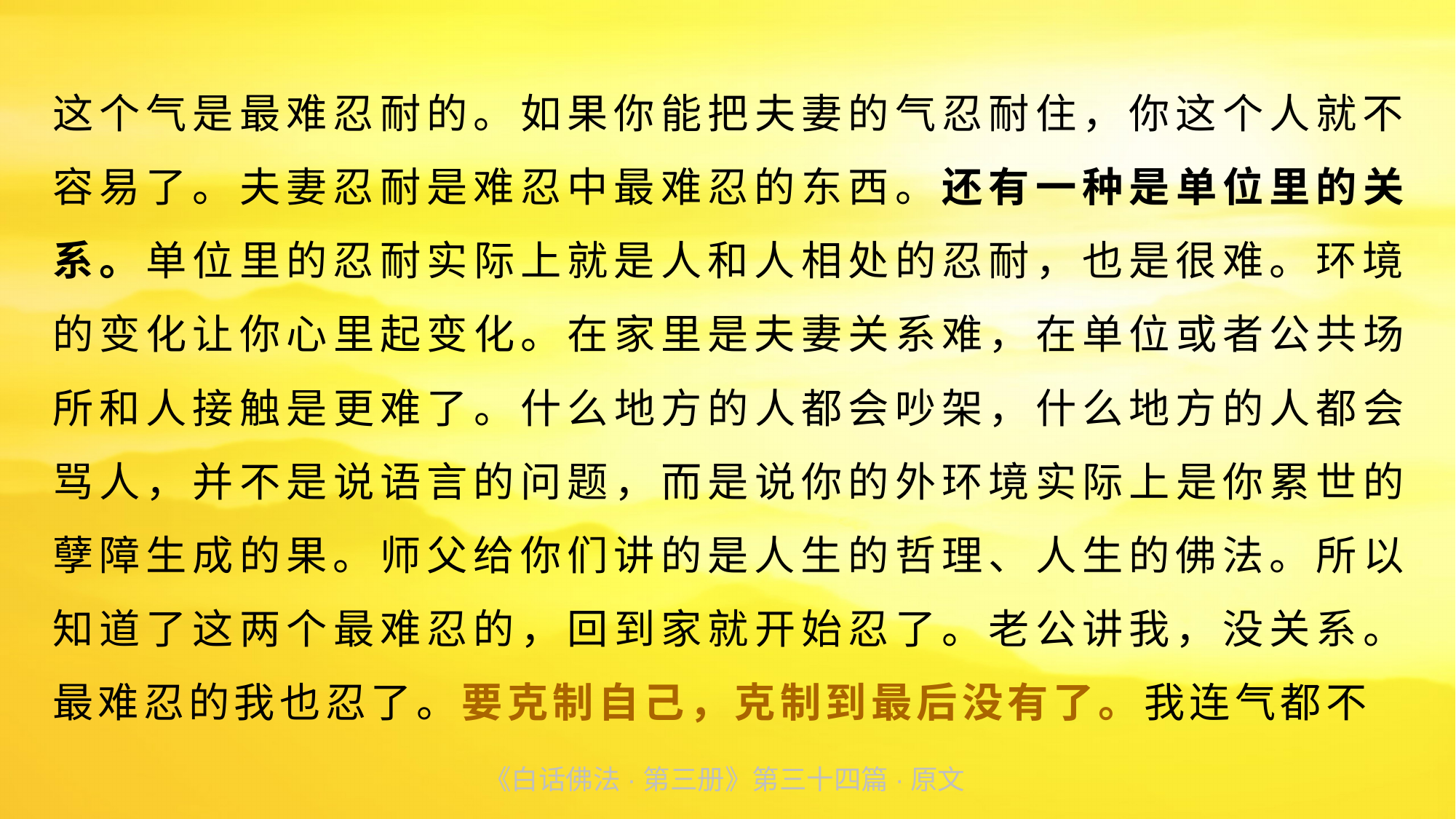

这个气是最难忍耐的。如果你能把夫妻的气忍耐住，你这个人就不容易了。夫妻忍耐是难忍中最难忍的东西。还有一种是单位里的关系。单位里的忍耐实际上就是人和人相处的忍耐，也是很难。环境的变化让你心里起变化。在家里是夫妻关系难，在单位或者公共场所和人接触是更难了。什么地方的人都会吵架，什么地方的人都会骂人，并不是说语言的问题，而是说你的外环境实际上是你累世的孽障生成的果。师父给你们讲的是人生的哲理、人生的佛法。所以知道了这两个最难忍的，回到家就开始忍了。老公讲我，没关系。最难忍的我也忍了。要克制自己，克制到最后没有了。我连气都不
《白话佛法·第三册》第三十四篇·原文